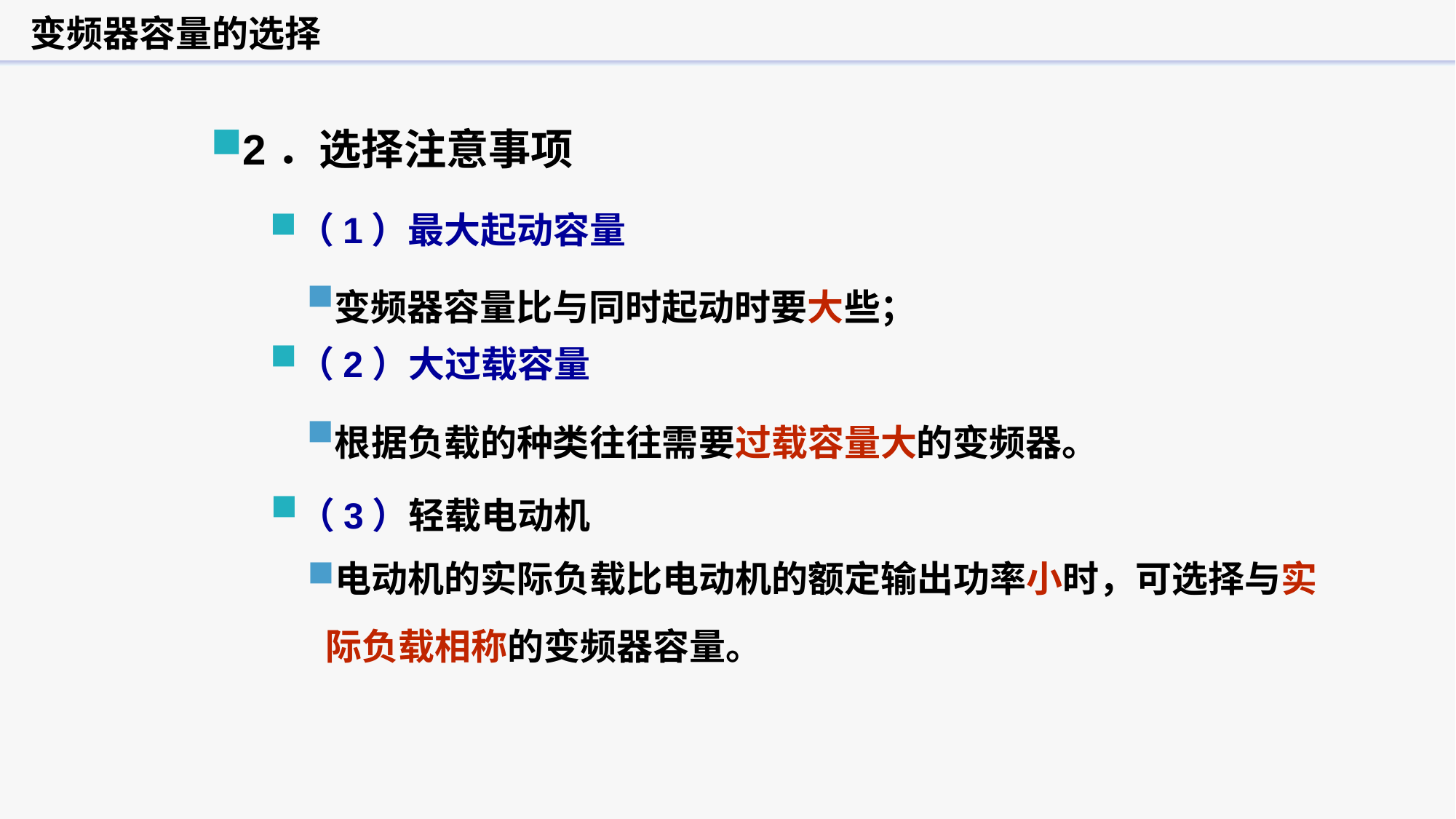

变频器容量的选择

2．选择注意事项
（1）最大起动容量
变频器容量比与同时起动时要大些；
（2）大过载容量
根据负载的种类往往需要过载容量大的变频器。
（3）轻载电动机
电动机的实际负载比电动机的额定输出功率小时，可选择与实际负载相称的变频器容量。